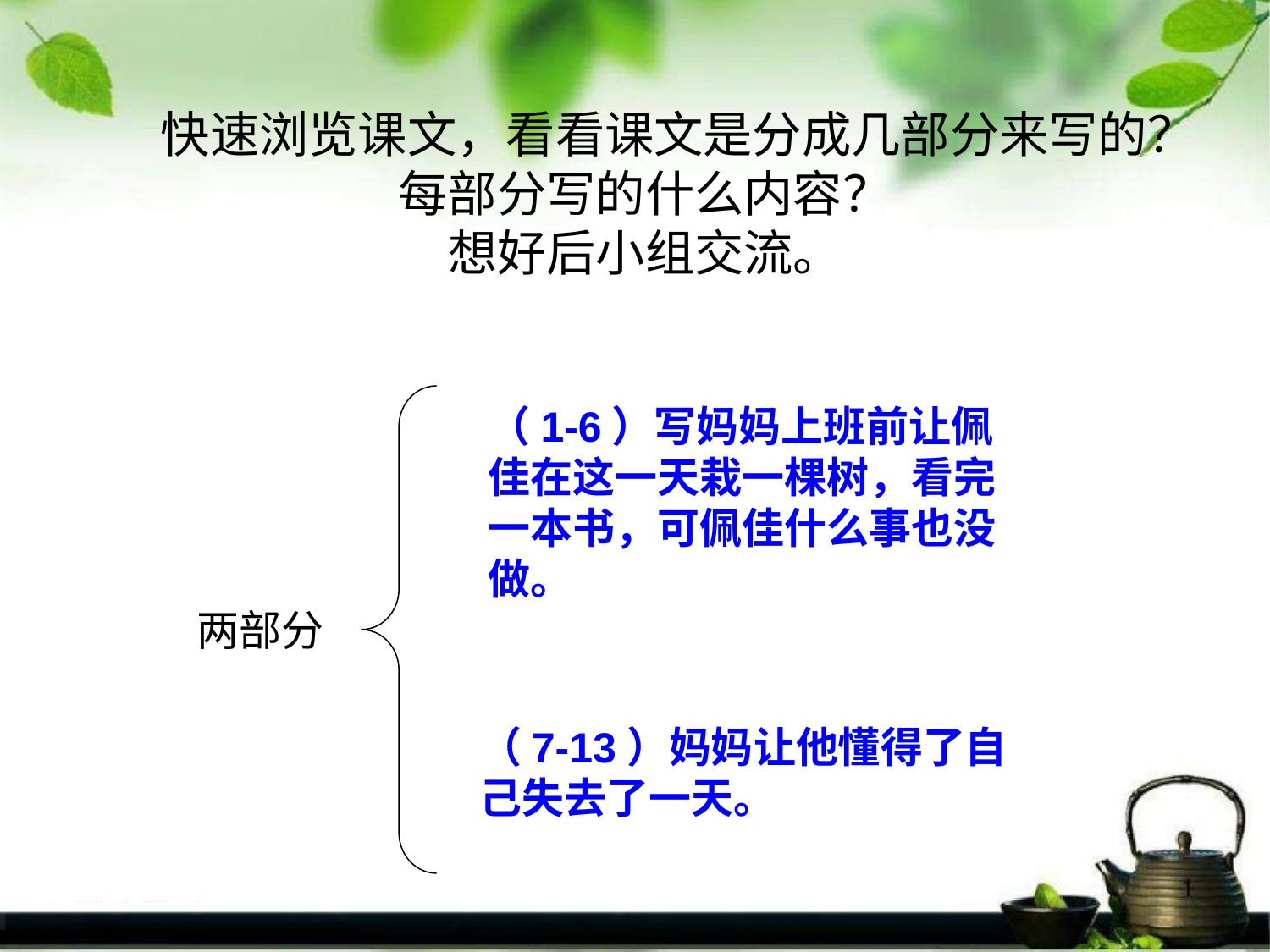

# 快速浏览课文，看看课文是分成几部分来写的？每部分写的什么内容？ 想好后小组交流。

（1-6）写妈妈上班前让佩佳在这一天栽一棵树，看完一本书，可佩佳什么事也没做。
两部分
（7-13）妈妈让他懂得了自
己失去了一天。